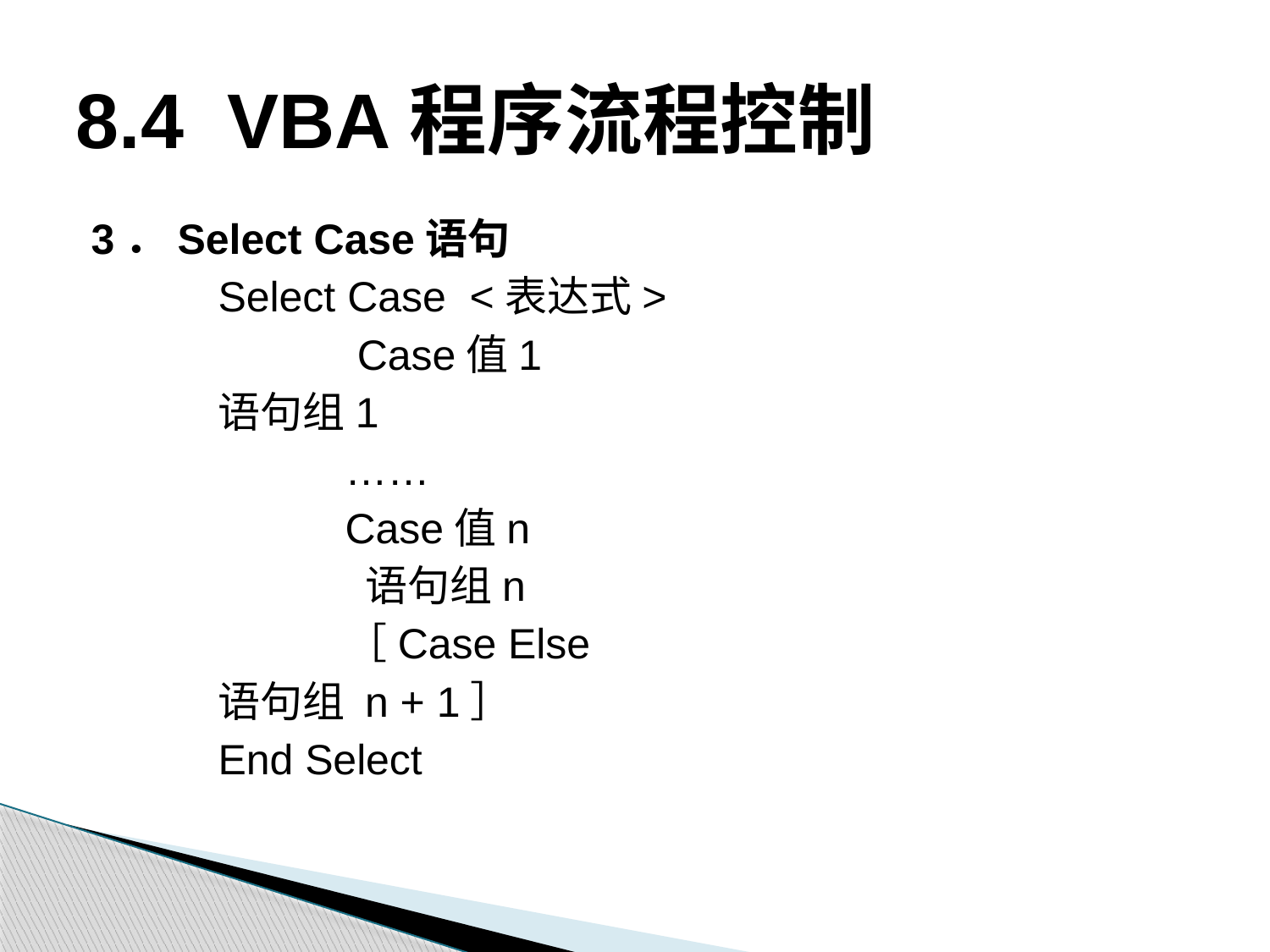

# 8.4  VBA程序流程控制
3．Select Case语句
	Select Case  <表达式>
       		 Case值1
         	语句组1
        		……
        		Case值n
        		 语句组n
       		［Case Else
         	语句组 n + 1］
      	End Select